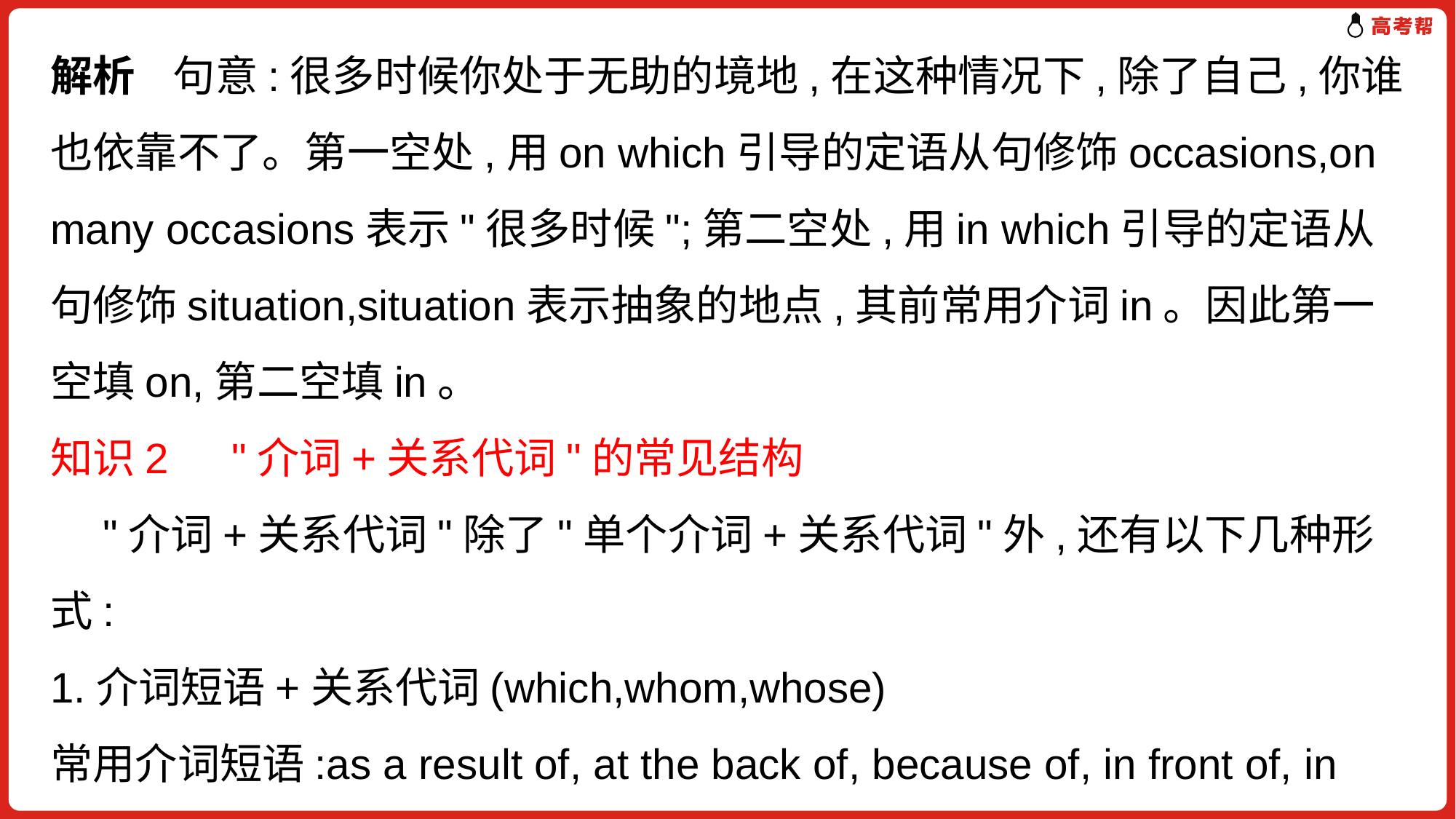

解析    句意:很多时候你处于无助的境地,在这种情况下,除了自己,你谁也依靠不了。第一空处,用on which引导的定语从句修饰occasions,on many occasions表示"很多时候";第二空处,用in which引导的定语从句修饰situation,situation表示抽象的地点,其前常用介词in。因此第一空填on,第二空填in。
知识2　"介词+关系代词"的常见结构
　"介词+关系代词"除了"单个介词+关系代词"外,还有以下几种形式:
1.介词短语+关系代词(which,whom,whose)
常用介词短语:as a result of, at the back of, because of, in front of, in the middle of, at the bottom of, at the foot of。